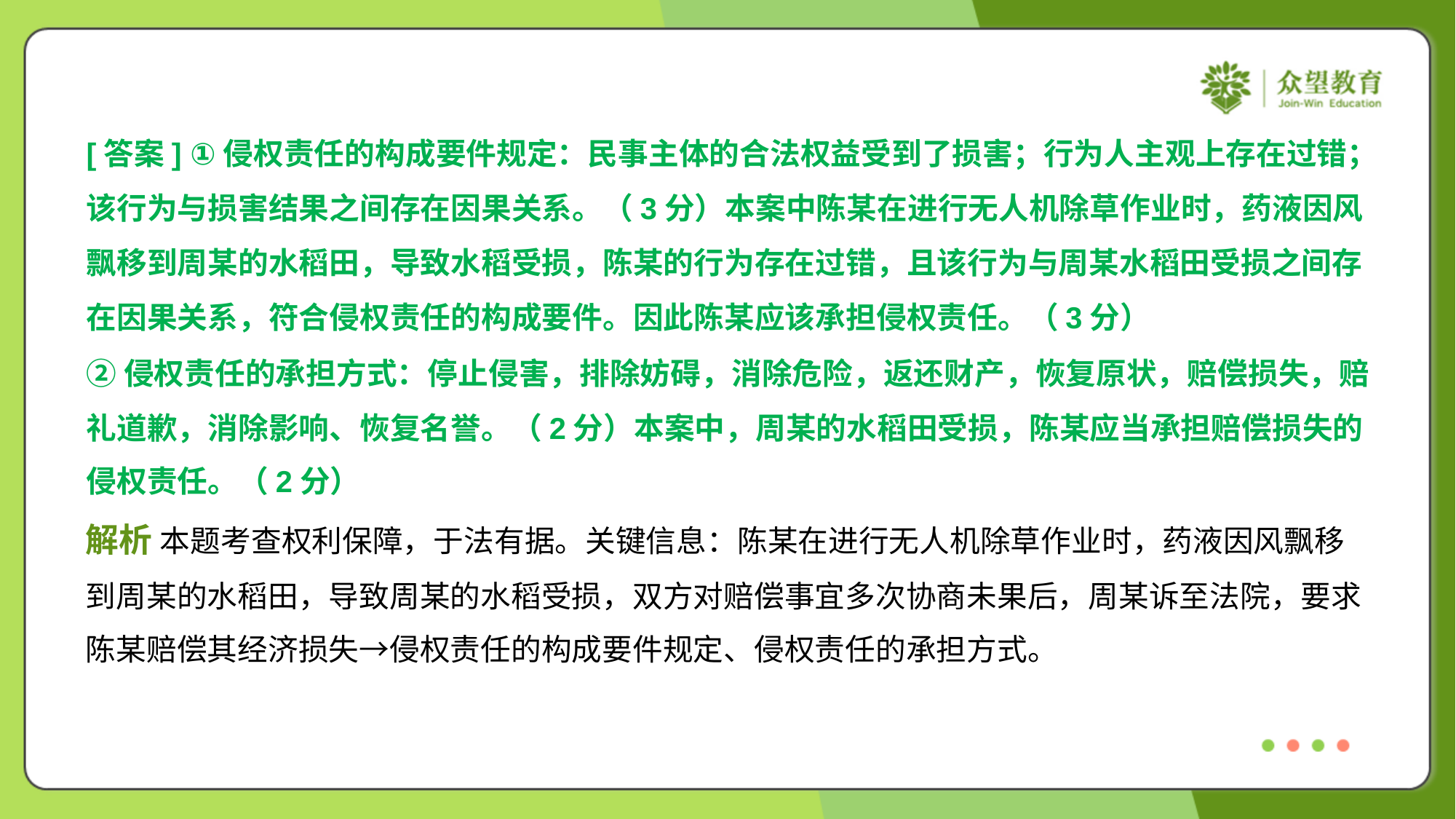

[答案] ①侵权责任的构成要件规定：民事主体的合法权益受到了损害；行为人主观上存在过错；
该行为与损害结果之间存在因果关系。（3分）本案中陈某在进行无人机除草作业时，药液因风
飘移到周某的水稻田，导致水稻受损，陈某的行为存在过错，且该行为与周某水稻田受损之间存
在因果关系，符合侵权责任的构成要件。因此陈某应该承担侵权责任。（3分）
②侵权责任的承担方式：停止侵害，排除妨碍，消除危险，返还财产，恢复原状，赔偿损失，赔
礼道歉，消除影响、恢复名誉。（2分）本案中，周某的水稻田受损，陈某应当承担赔偿损失的
侵权责任。（2分）
解析 本题考查权利保障，于法有据。关键信息：陈某在进行无人机除草作业时，药液因风飘移
到周某的水稻田，导致周某的水稻受损，双方对赔偿事宜多次协商未果后，周某诉至法院，要求
陈某赔偿其经济损失→侵权责任的构成要件规定、侵权责任的承担方式。